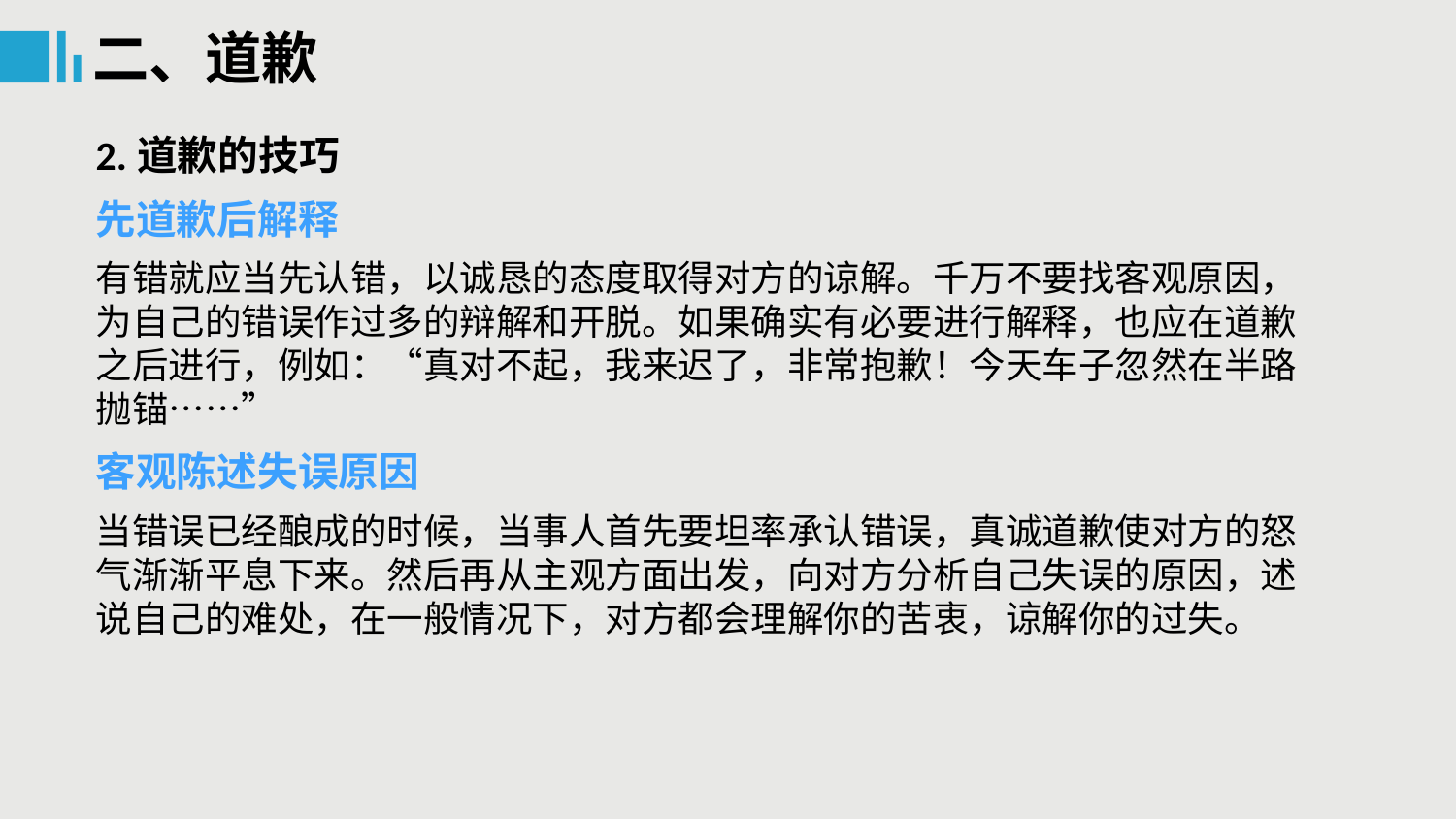

二、道歉

2.道歉的技巧
先道歉后解释
有错就应当先认错，以诚恳的态度取得对方的谅解。千万不要找客观原因，为自己的错误作过多的辩解和开脱。如果确实有必要进行解释，也应在道歉之后进行，例如：“真对不起，我来迟了，非常抱歉！今天车子忽然在半路抛锚……”
客观陈述失误原因
当错误已经酿成的时候，当事人首先要坦率承认错误，真诚道歉使对方的怒气渐渐平息下来。然后再从主观方面出发，向对方分析自己失误的原因，述说自己的难处，在一般情况下，对方都会理解你的苦衷，谅解你的过失。